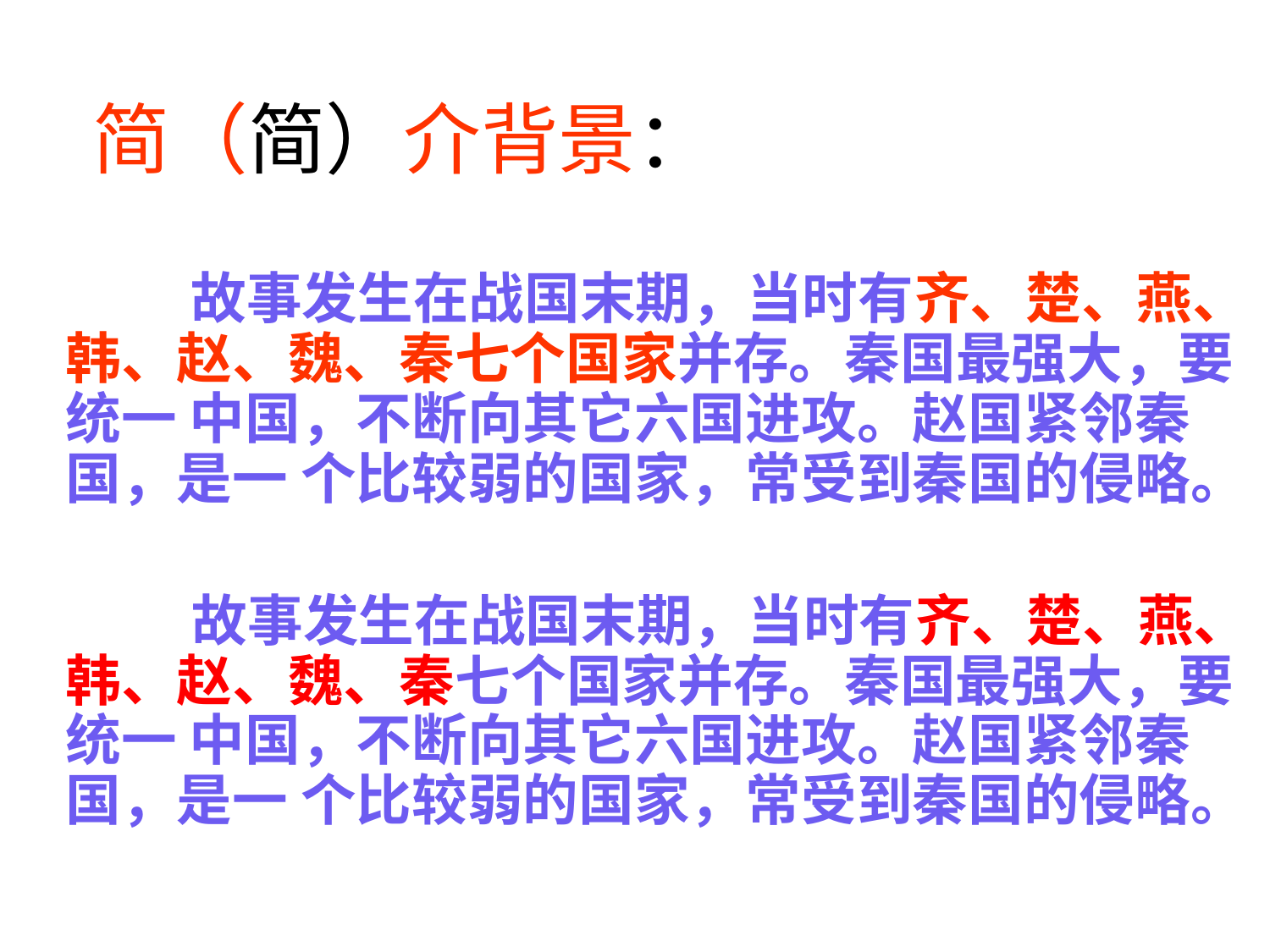

# 简（简）介背景：
          故事发生在战国末期，当时有齐、楚、燕、韩、赵、魏、秦七个国家并存。秦国最强大，要统一 中国，不断向其它六国进攻。赵国紧邻秦国，是一 个比较弱的国家，常受到秦国的侵略。

         故事发生在战国末期，当时有齐、楚、燕、韩、赵、魏、秦七个国家并存。秦国最强大，要统一 中国，不断向其它六国进攻。赵国紧邻秦国，是一 个比较弱的国家，常受到秦国的侵略。